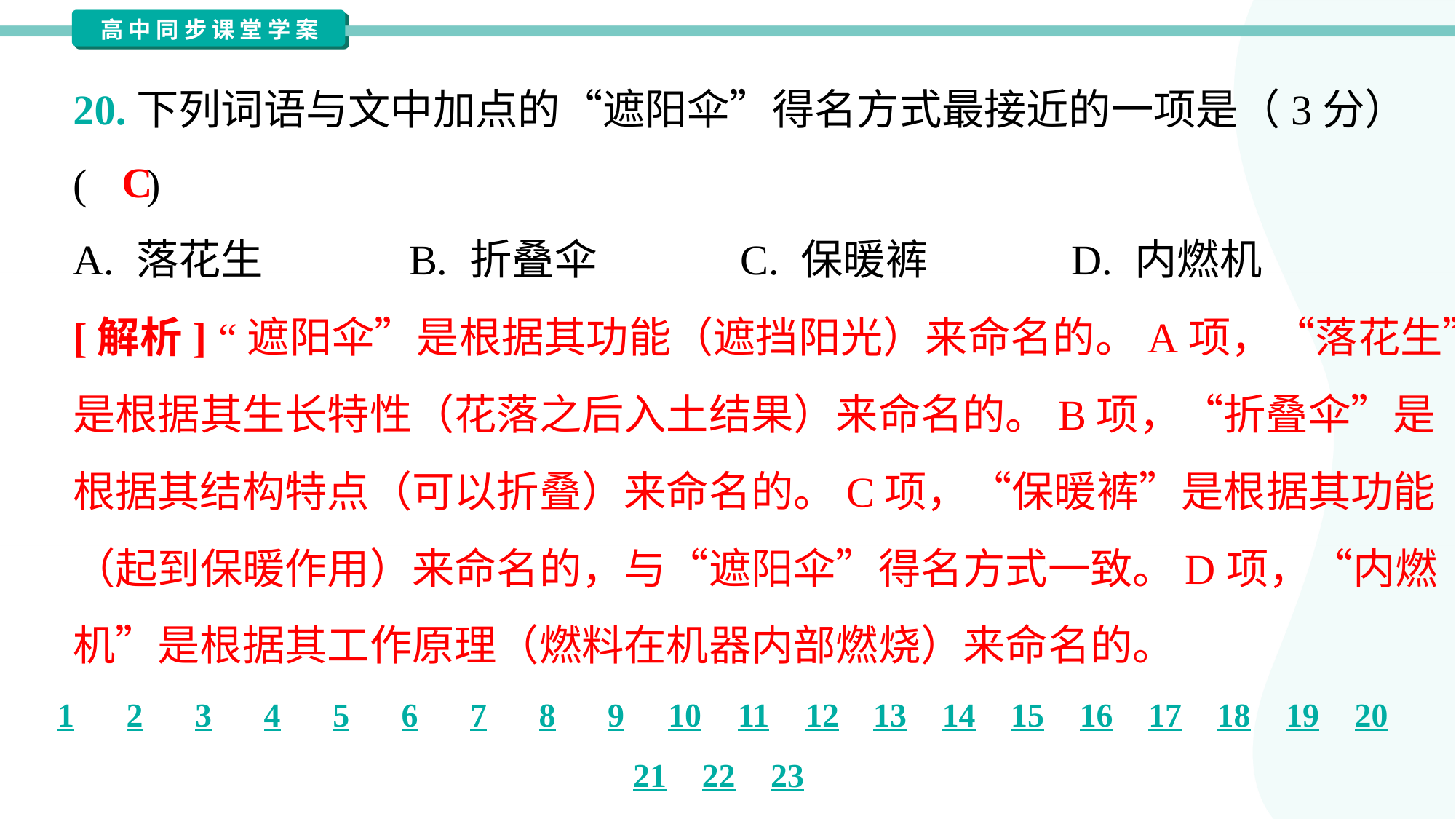

20.下列词语与文中加点的“遮阳伞”得名方式最接近的一项是（3分）
(     )
C
A. 落花生	B. 折叠伞	C. 保暖裤	D. 内燃机
[解析] “遮阳伞”是根据其功能（遮挡阳光）来命名的。A项，“落花生”
是根据其生长特性（花落之后入土结果）来命名的。B项，“折叠伞”是
根据其结构特点（可以折叠）来命名的。C项，“保暖裤”是根据其功能
（起到保暖作用）来命名的，与“遮阳伞”得名方式一致。D项，“内燃
机”是根据其工作原理（燃料在机器内部燃烧）来命名的。